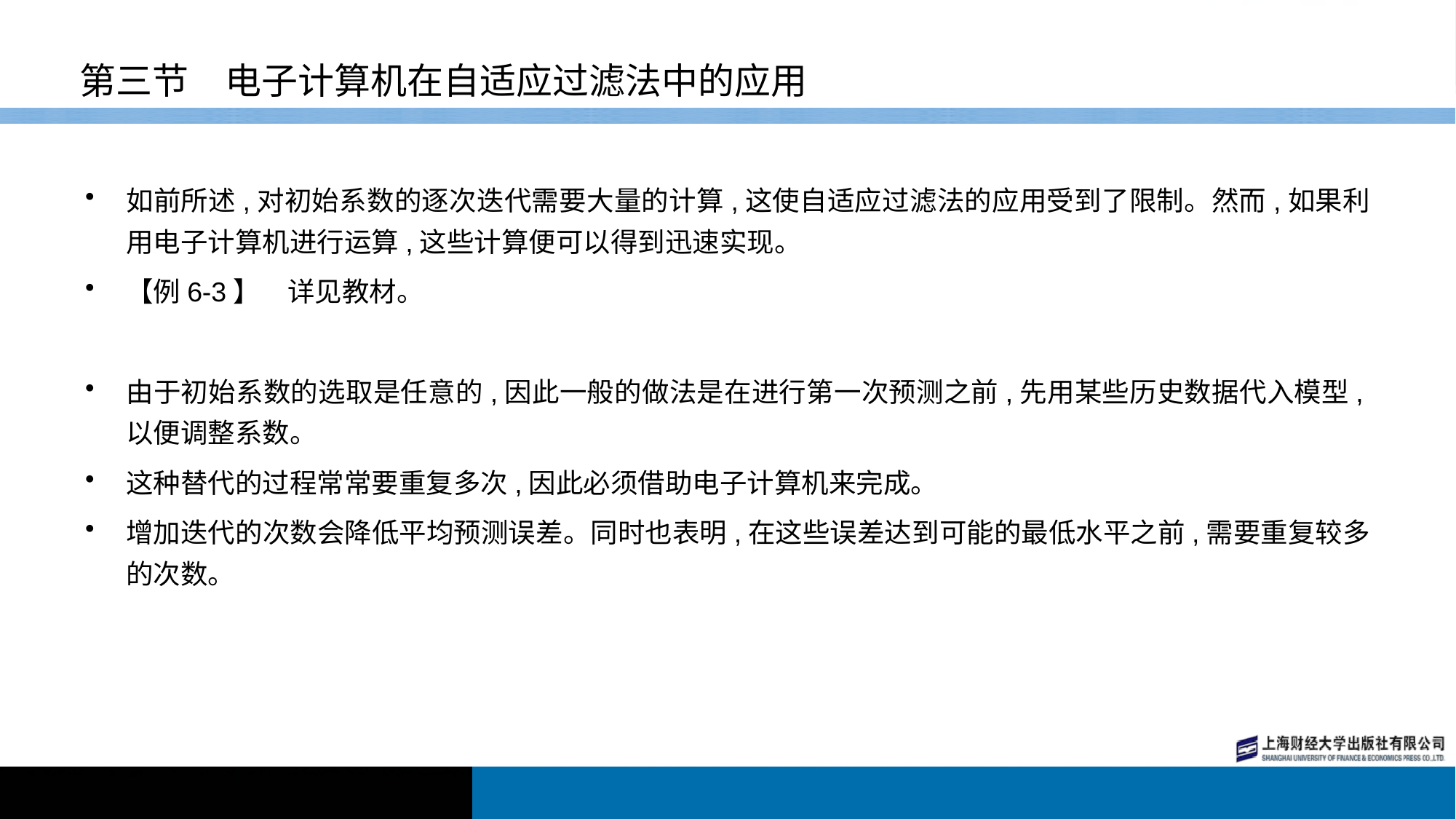

# 第三节　电子计算机在自适应过滤法中的应用
如前所述,对初始系数的逐次迭代需要大量的计算,这使自适应过滤法的应用受到了限制。然而,如果利用电子计算机进行运算,这些计算便可以得到迅速实现。
【例6-3】　详见教材。

由于初始系数的选取是任意的,因此一般的做法是在进行第一次预测之前,先用某些历史数据代入模型,以便调整系数。
这种替代的过程常常要重复多次,因此必须借助电子计算机来完成。
增加迭代的次数会降低平均预测误差。同时也表明,在这些误差达到可能的最低水平之前,需要重复较多的次数。
8